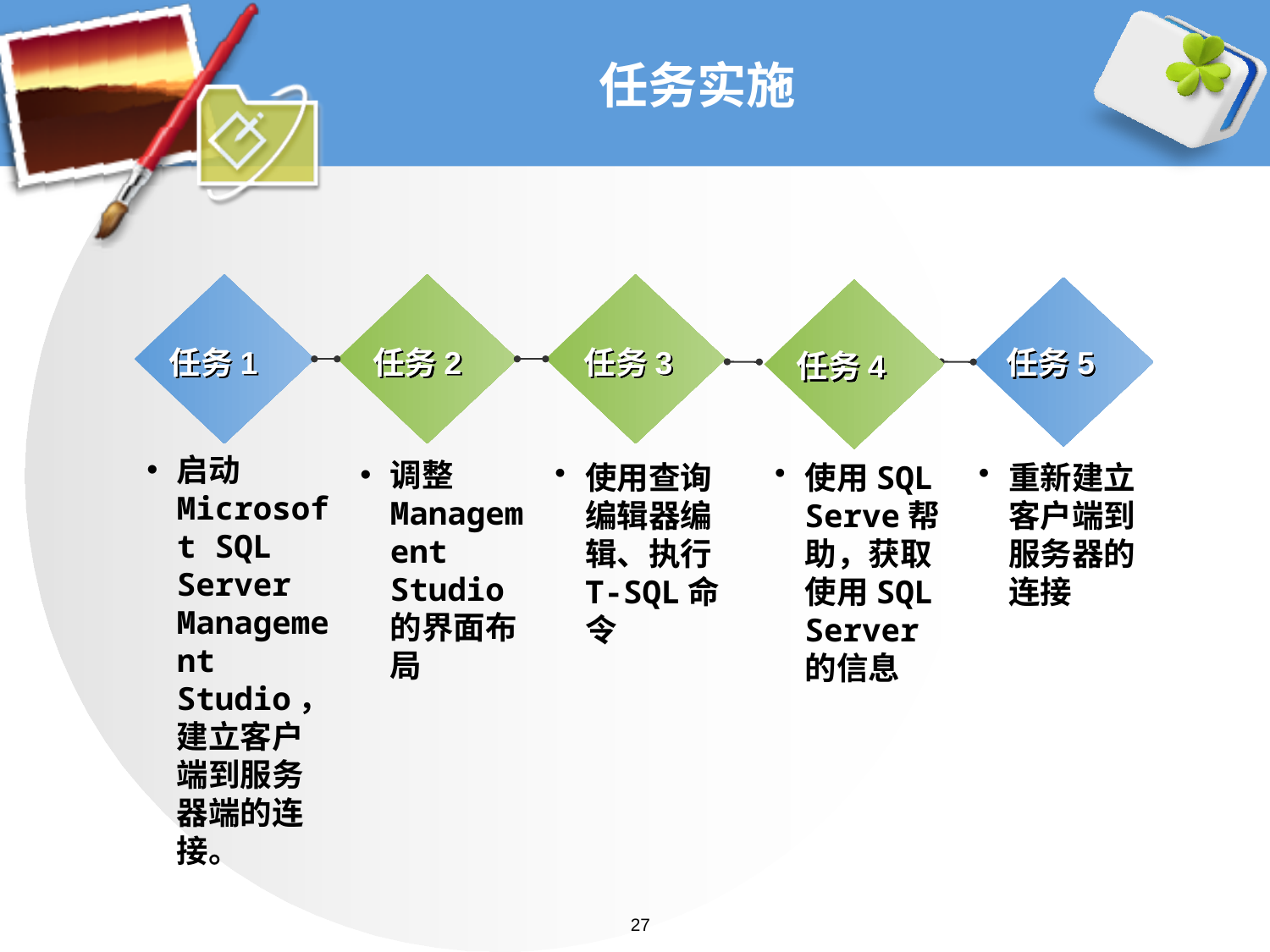

# 任务实施

任务1
任务2
任务3
任务4
任务5
任务4
启动Microsoft SQL Server Management    Studio，建立客户端到服务器端的连接。
调整Management Studio的界面布局
使用查询编辑器编辑、执行T-SQL命令
使用SQL Serve帮助，获取使用SQL Server的信息
重新建立客户端到服务器的连接
27